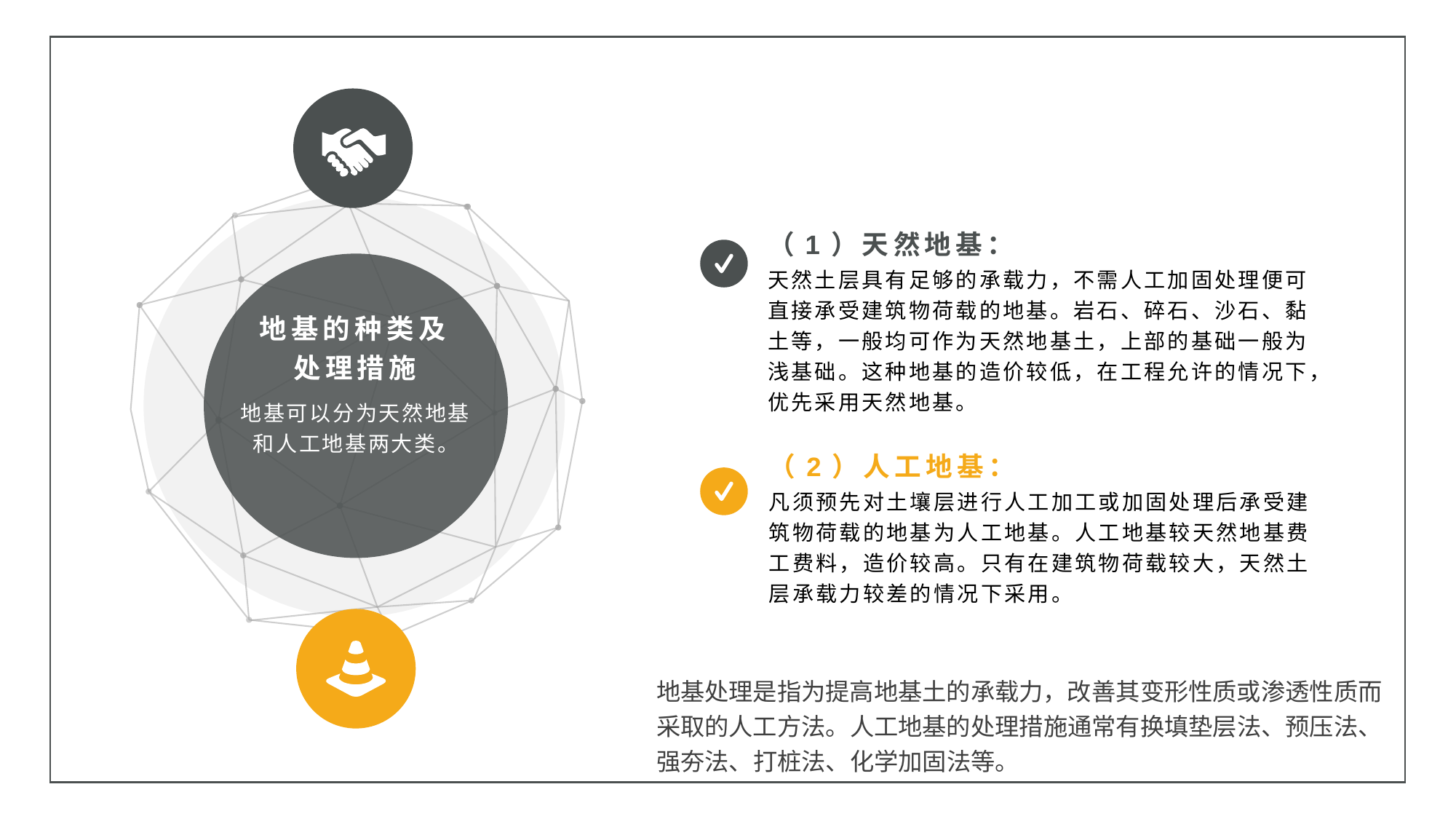

（1）天然地基：

天然土层具有足够的承载力，不需人工加固处理便可直接承受建筑物荷载的地基。岩石、碎石、沙石、黏土等，一般均可作为天然地基土，上部的基础一般为浅基础。这种地基的造价较低，在工程允许的情况下，优先采用天然地基。

地基的种类及处理措施

地基可以分为天然地基和人工地基两大类。

（2）人工地基：

凡须预先对土壤层进行人工加工或加固处理后承受建筑物荷载的地基为人工地基。人工地基较天然地基费工费料，造价较高。只有在建筑物荷载较大，天然土层承载力较差的情况下采用。

地基处理是指为提高地基土的承载力，改善其变形性质或渗透性质而采取的人工方法。人工地基的处理措施通常有换填垫层法、预压法、强夯法、打桩法、化学加固法等。